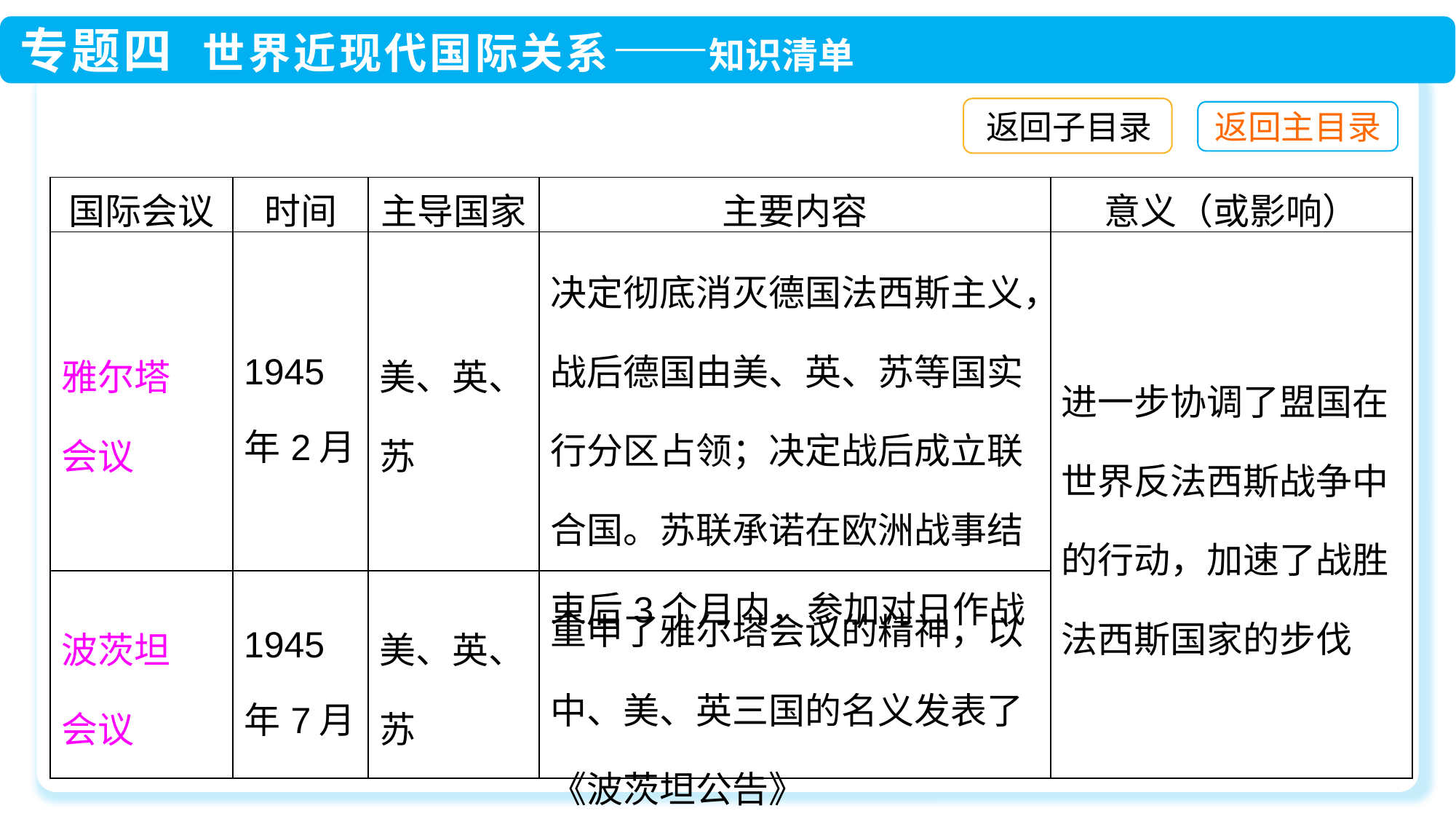

返回子目录
| 国际会议 | 时间 | 主导国家 | 主要内容 | 意义（或影响） |
| --- | --- | --- | --- | --- |
| 雅尔塔 会议 | 1945年2月 | 美、英、苏 | 决定彻底消灭德国法西斯主义，战后德国由美、英、苏等国实行分区占领；决定战后成立联合国。苏联承诺在欧洲战事结束后3个月内，参加对日作战 | 进一步协调了盟国在世界反法西斯战争中的行动，加速了战胜法西斯国家的步伐 |
| 波茨坦 会议 | 1945年7月 | 美、英、苏 | 重申了雅尔塔会议的精神，以中、美、英三国的名义发表了《波茨坦公告》 |  |